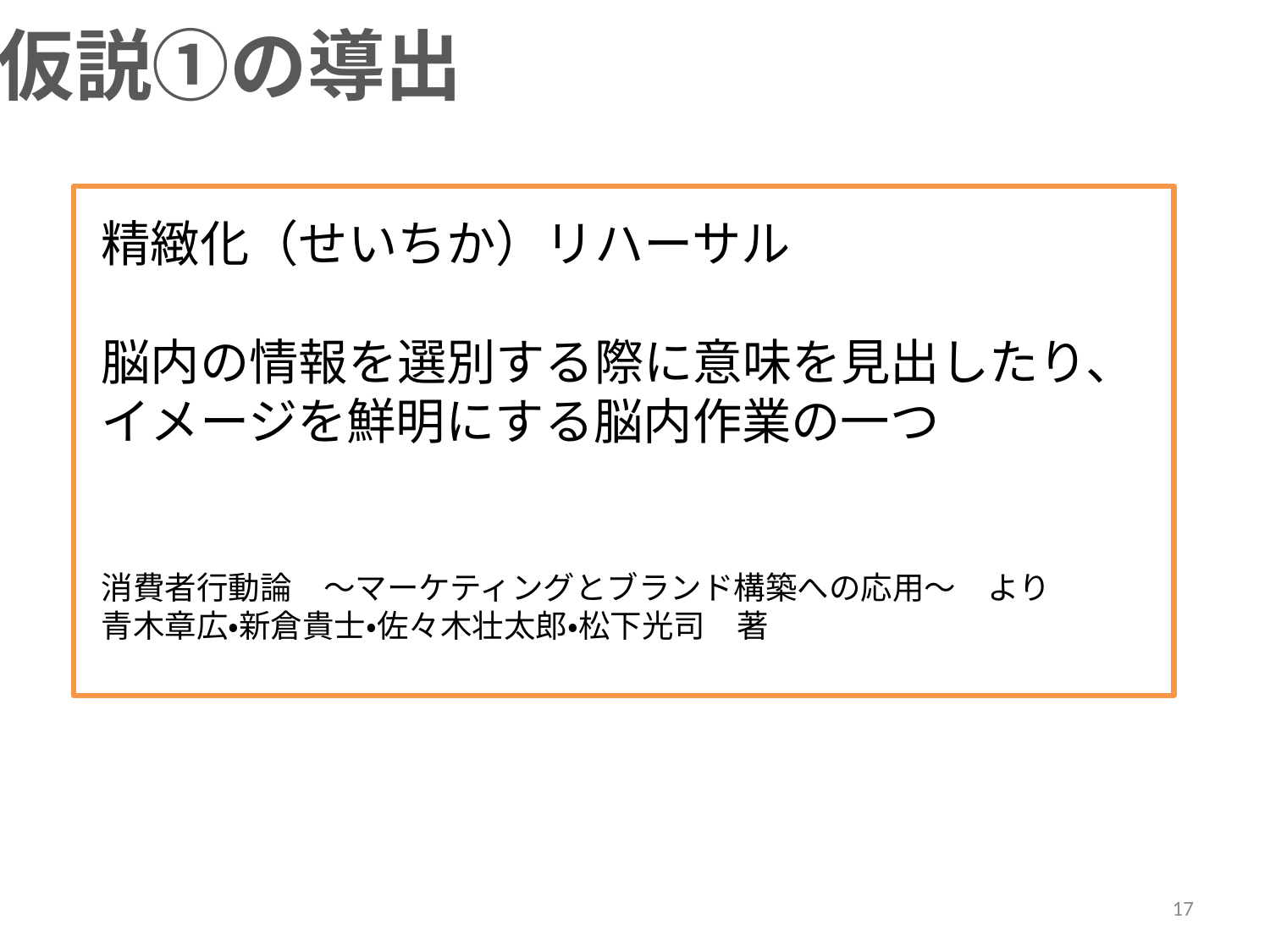

仮説①の導出

精緻化（せいちか）リハーサル

脳内の情報を選別する際に意味を見出したり、イメージを鮮明にする脳内作業の一つ

消費者行動論　～マーケティングとブランド構築への応用～　より
青木章広・新倉貴士・佐々木壮太郎・松下光司　著

17